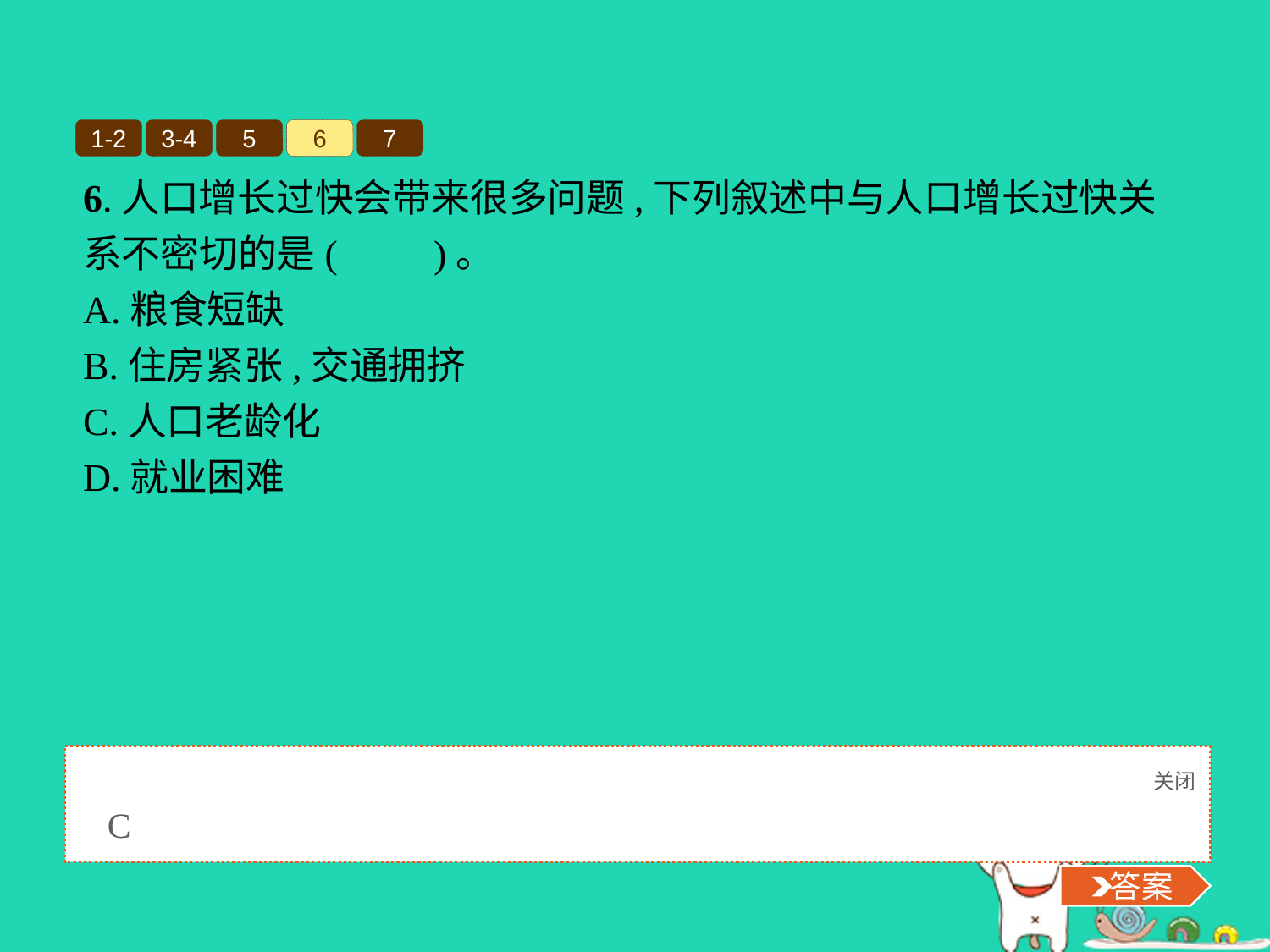

1-2
3-4
5
6
7
6.人口增长过快会带来很多问题,下列叙述中与人口增长过快关系不密切的是(　　)。
A.粮食短缺
B.住房紧张,交通拥挤
C.人口老龄化
D.就业困难

关闭
  答案

C
  答案